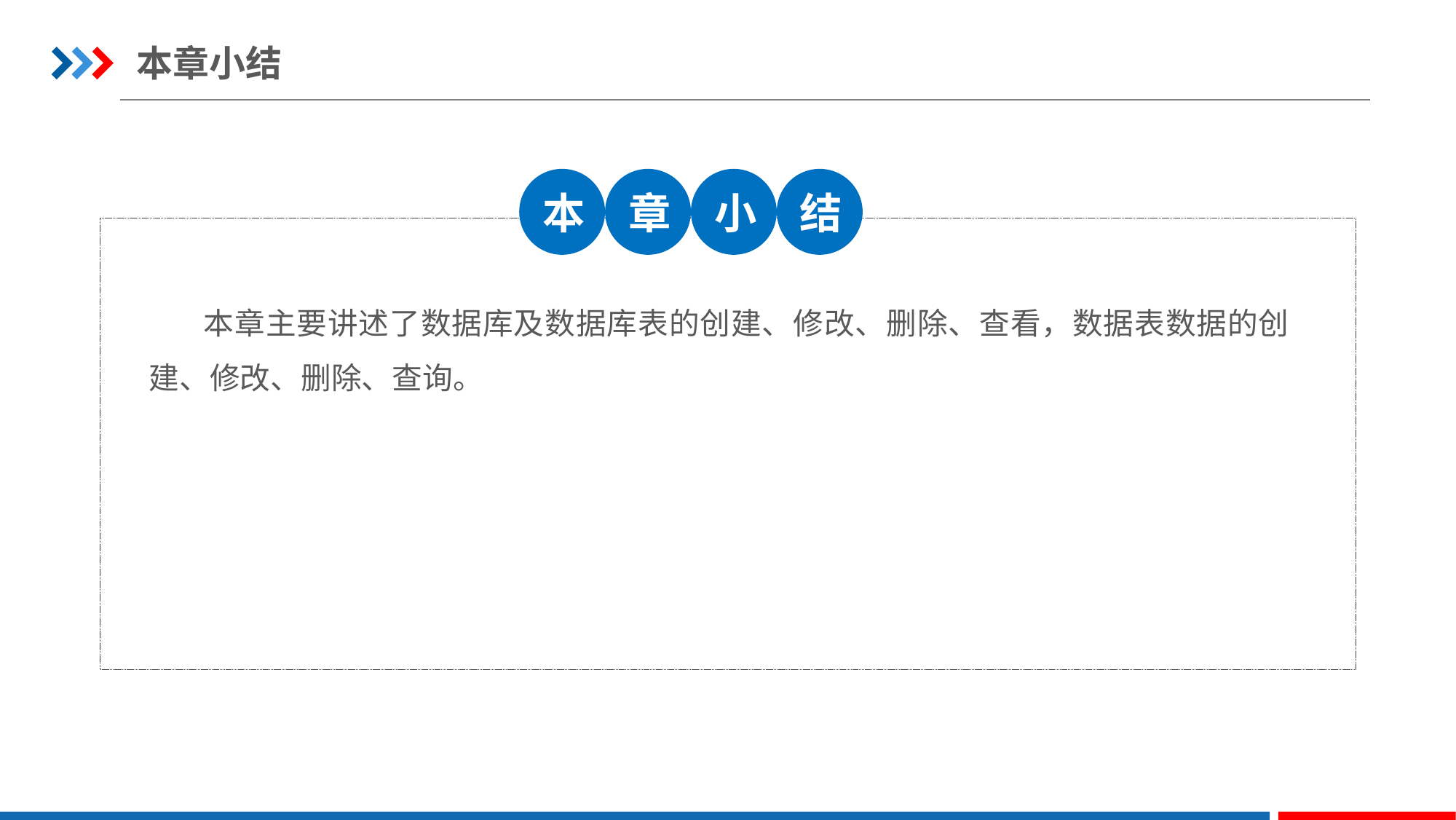

本章小结
本
章
小
结

本章主要讲述了数据库及数据库表的创建、修改、删除、查看，数据表数据的创建、修改、删除、查询。